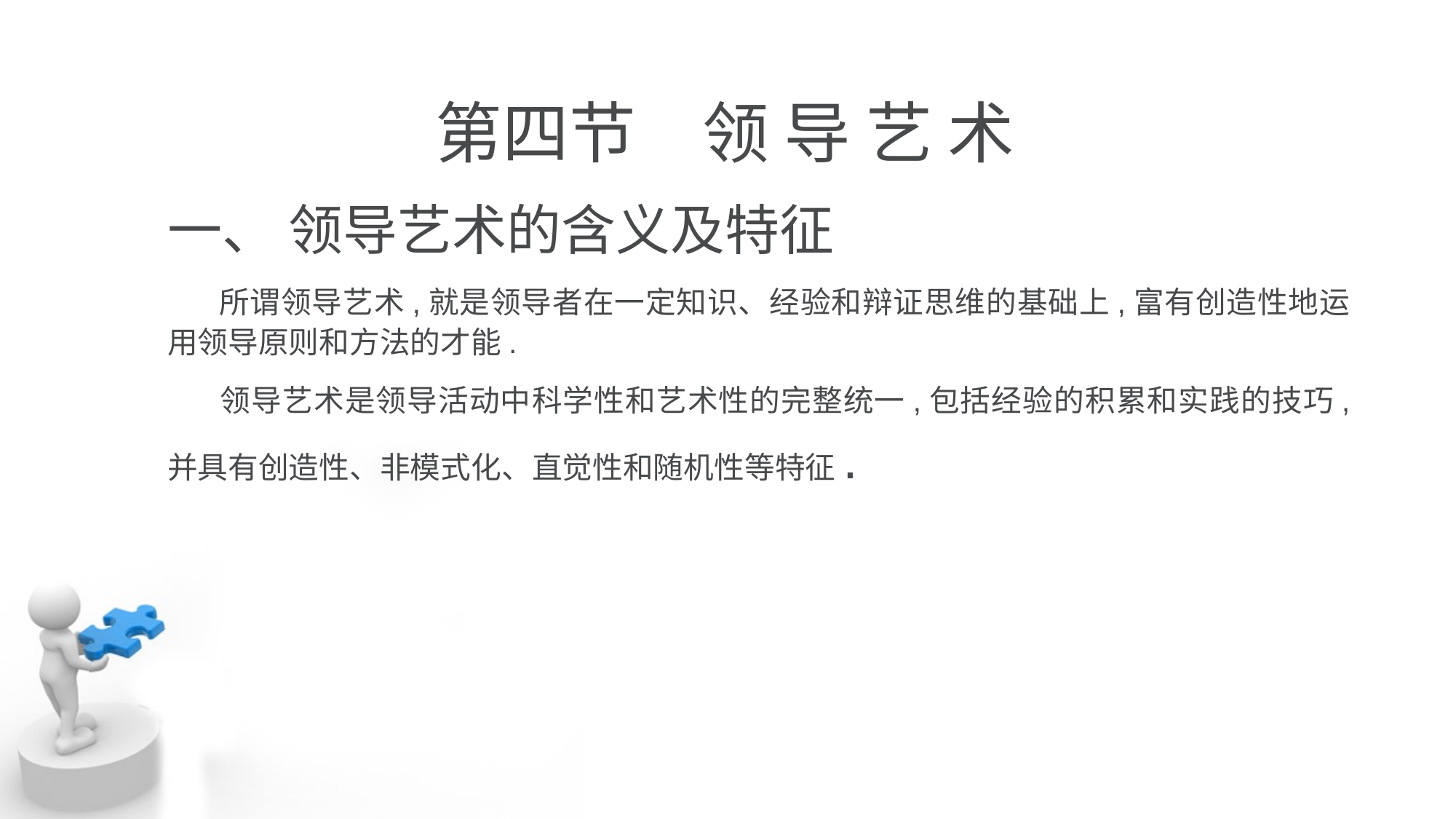

# 第四节　领 导 艺 术
一、 领导艺术的含义及特征
      所谓领导艺术,就是领导者在一定知识、经验和辩证思维的基础上,富有创造性地运 用领导原则和方法的才能.
      领导艺术是领导活动中科学性和艺术性的完整统一,包括经验的积累和实践的技巧, 并具有创造性、非模式化、直觉性和随机性等特征.